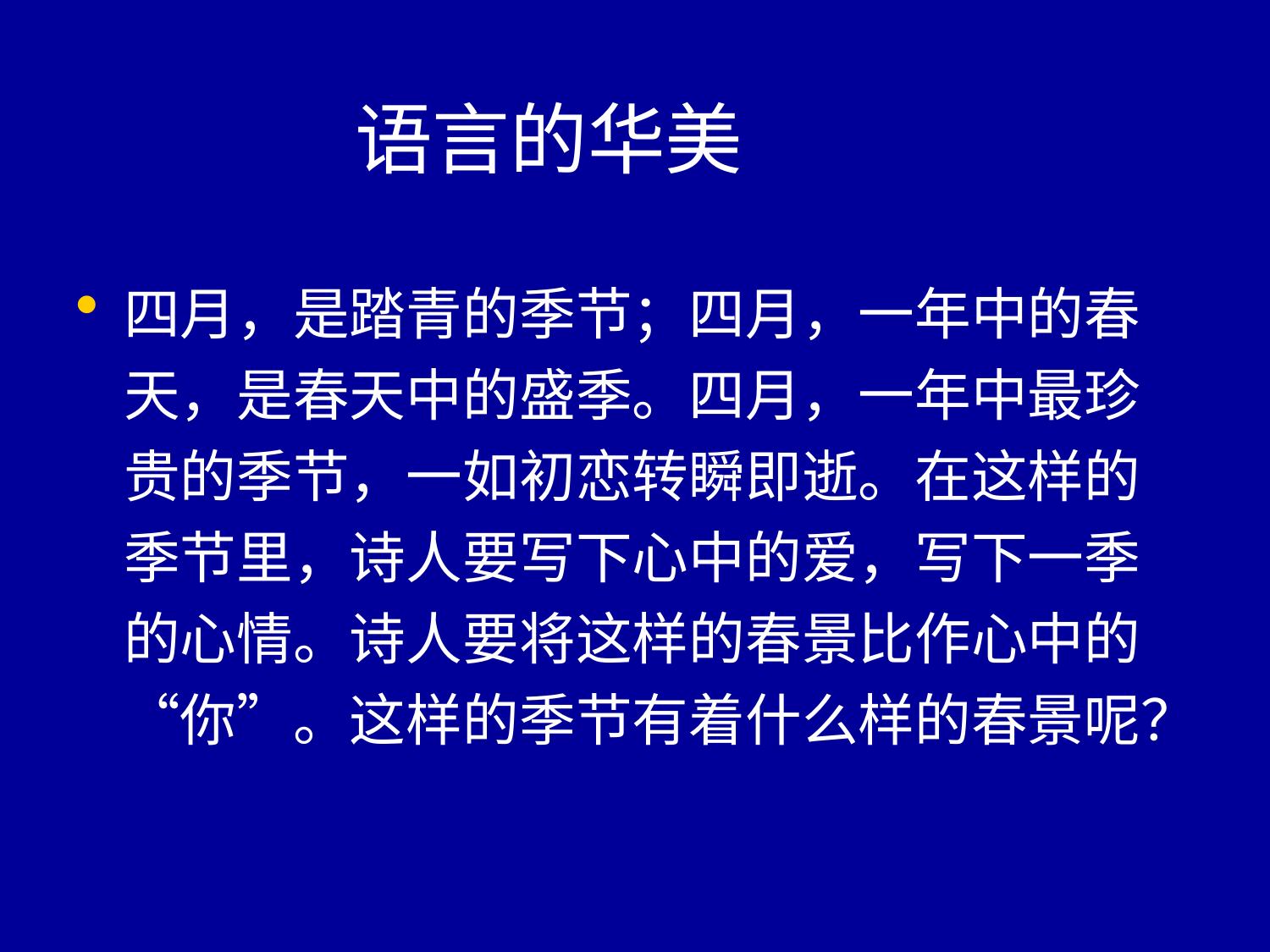

# 语言的华美

四月，是踏青的季节；四月，一年中的春天，是春天中的盛季。四月，一年中最珍贵的季节，一如初恋转瞬即逝。在这样的季节里，诗人要写下心中的爱，写下一季的心情。诗人要将这样的春景比作心中的“你”。这样的季节有着什么样的春景呢？